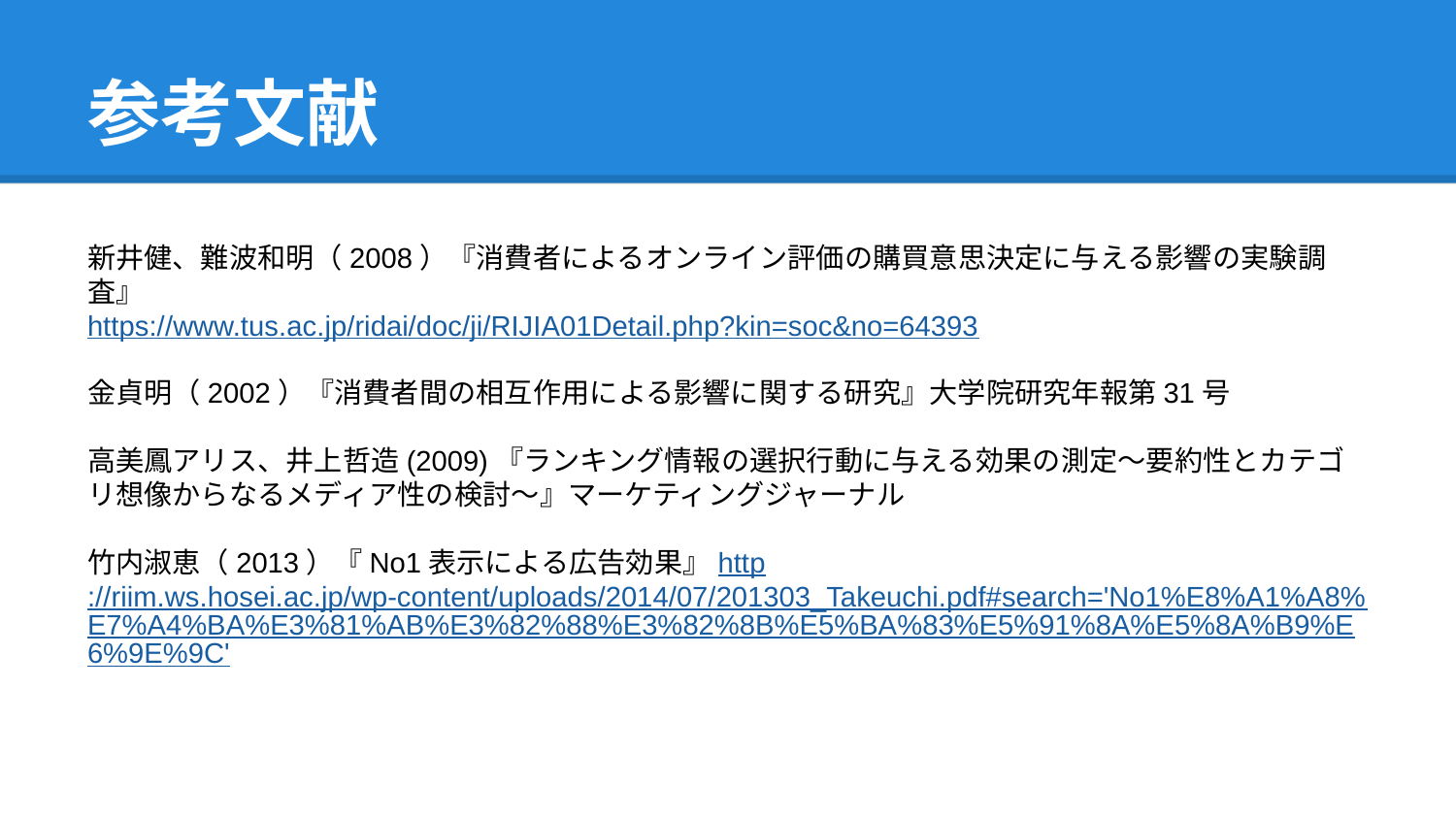

# 参考文献

新井健、難波和明（2008）『消費者によるオンライン評価の購買意思決定に与える影響の実験調査』
https://www.tus.ac.jp/ridai/doc/ji/RIJIA01Detail.php?kin=soc&no=64393

金貞明（2002）『消費者間の相互作用による影響に関する研究』大学院研究年報第31号

高美鳳アリス、井上哲造(2009)『ランキング情報の選択行動に与える効果の測定～要約性とカテゴリ想像からなるメディア性の検討～』マーケティングジャーナル

竹内淑恵（2013）『No1表示による広告効果』http://riim.ws.hosei.ac.jp/wp-content/uploads/2014/07/201303_Takeuchi.pdf#search='No1%E8%A1%A8%E7%A4%BA%E3%81%AB%E3%82%88%E3%82%8B%E5%BA%83%E5%91%8A%E5%8A%B9%E6%9E%9C'